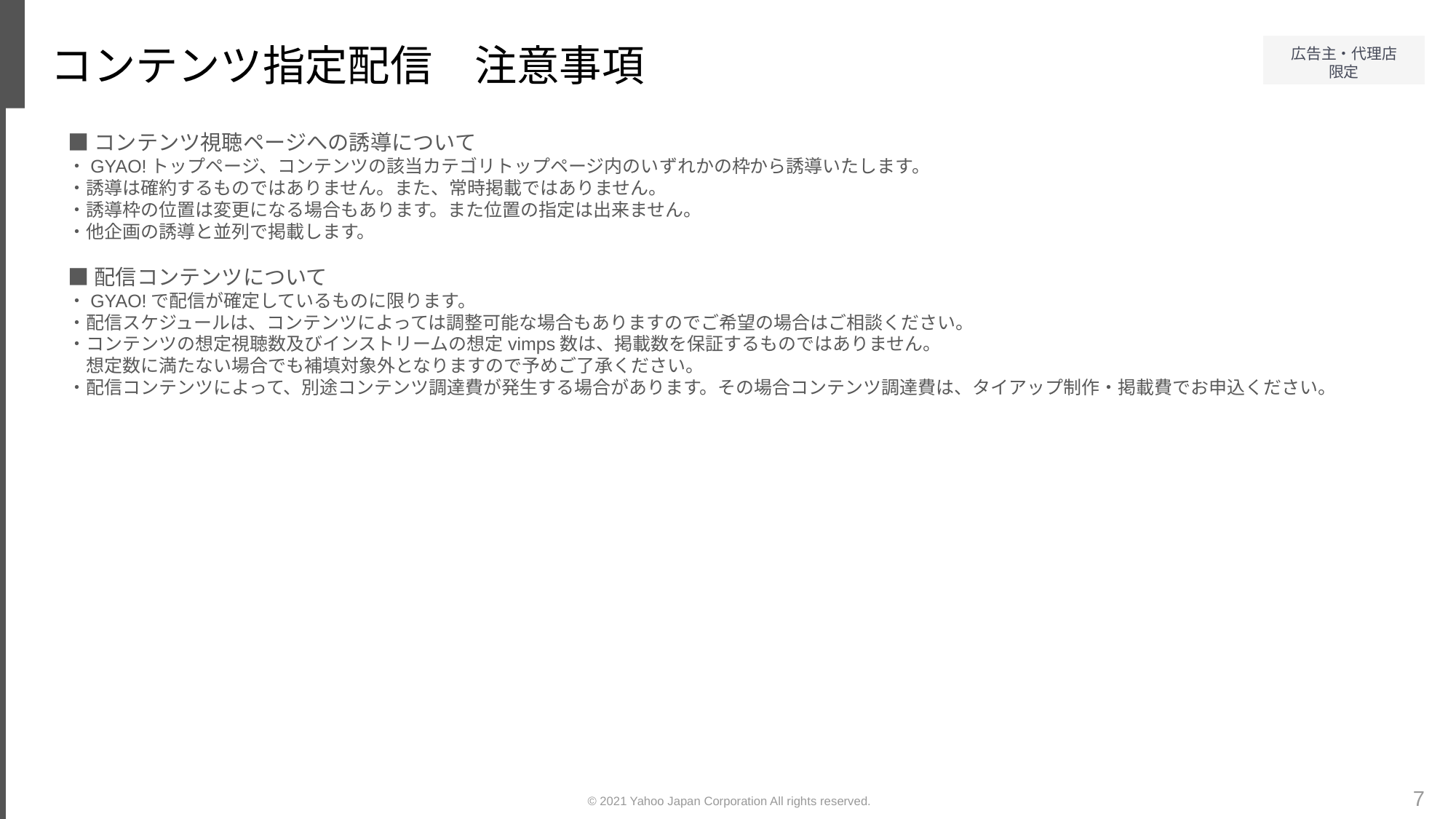

コンテンツ指定配信　注意事項
■コンテンツ視聴ページへの誘導について
・GYAO!トップページ、コンテンツの該当カテゴリトップページ内のいずれかの枠から誘導いたします。
・誘導は確約するものではありません。また、常時掲載ではありません。
・誘導枠の位置は変更になる場合もあります。また位置の指定は出来ません。
・他企画の誘導と並列で掲載します。

■配信コンテンツについて
・GYAO!で配信が確定しているものに限ります。
・配信スケジュールは、コンテンツによっては調整可能な場合もありますのでご希望の場合はご相談ください。
・コンテンツの想定視聴数及びインストリームの想定vimps数は、掲載数を保証するものではありません。
　想定数に満たない場合でも補填対象外となりますので予めご了承ください。
・配信コンテンツによって、別途コンテンツ調達費が発生する場合があります。その場合コンテンツ調達費は、タイアップ制作・掲載費でお申込ください。
7